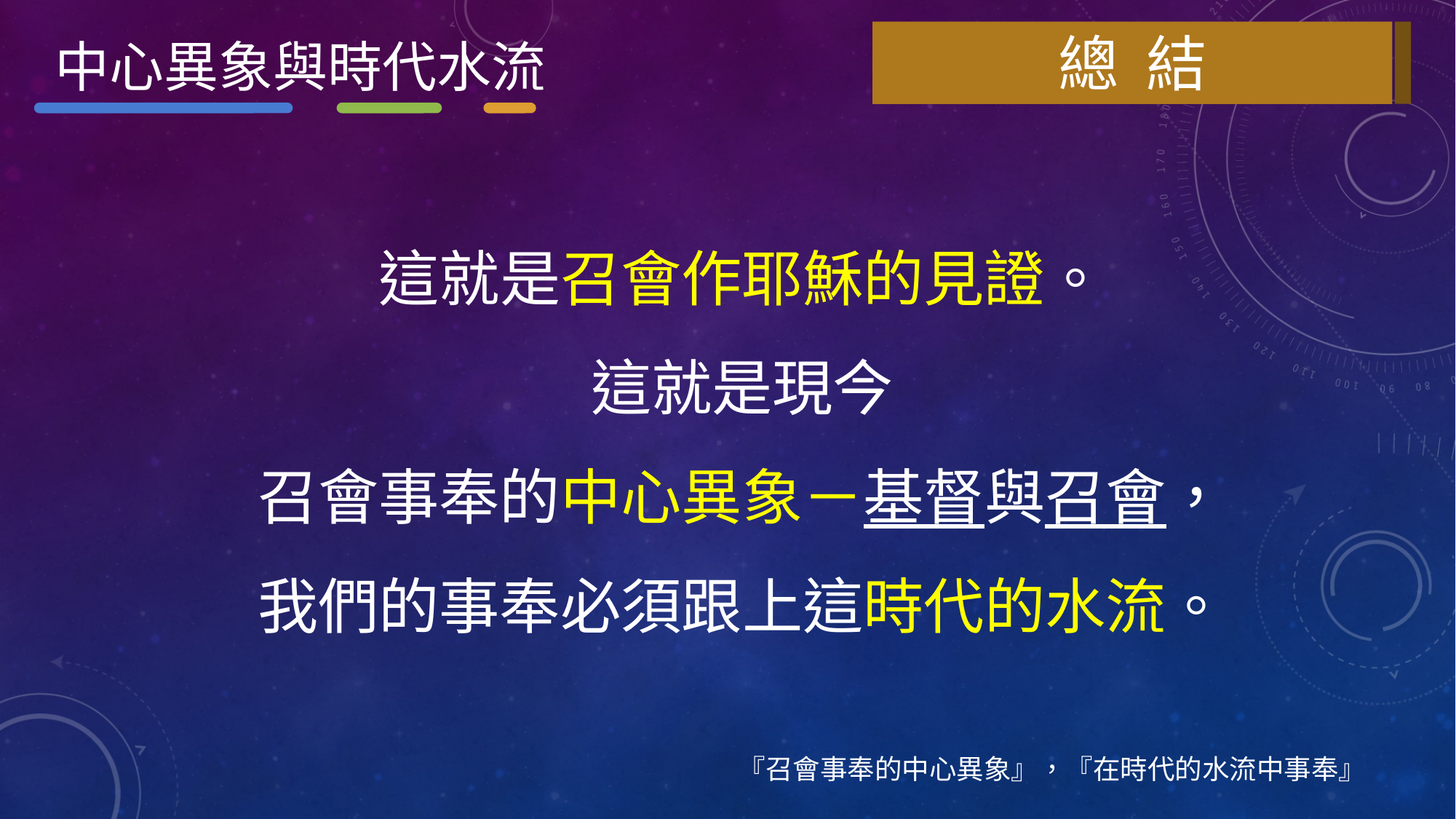

總  結

中心異象與時代水流

這就是召會作耶穌的見證。
這就是現今
召會事奉的中心異象－基督與召會，
我們的事奉必須跟上這時代的水流。
『召會事奉的中心異象』，『在時代的水流中事奉』